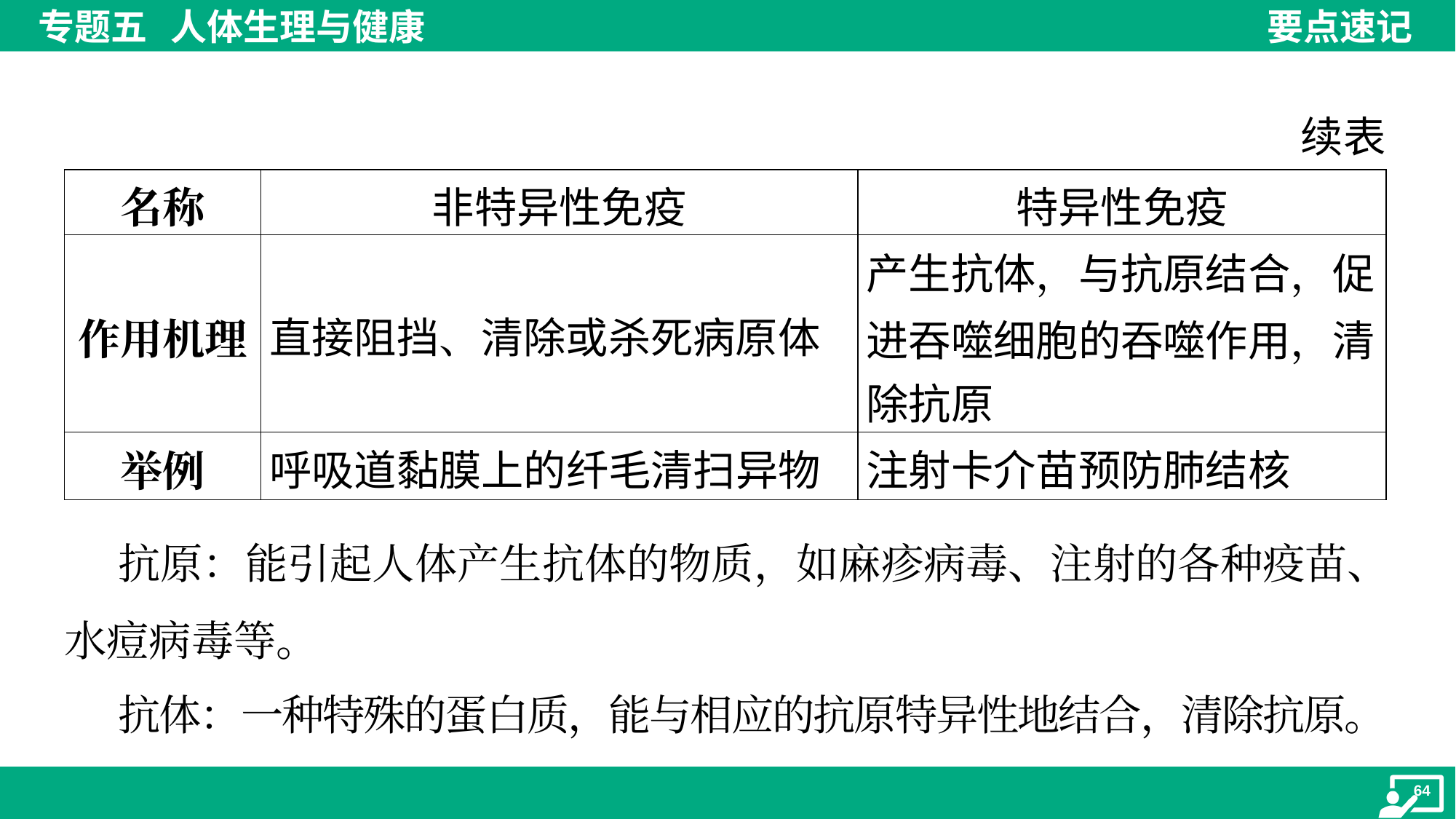

续表
| 名称 | 非特异性免疫 | 特异性免疫 |
| --- | --- | --- |
| 作用机理 | 直接阻挡、清除或杀死病原体 | 产生抗体，与抗原结合，促 进吞噬细胞的吞噬作用，清 除抗原 |
| 举例 | 呼吸道黏膜上的纤毛清扫异物 | 注射卡介苗预防肺结核 |
    抗原：能引起人体产生抗体的物质，如麻疹病毒、注射的各种疫苗、
水痘病毒等。
    抗体：一种特殊的蛋白质，能与相应的抗原特异性地结合，清除抗原。